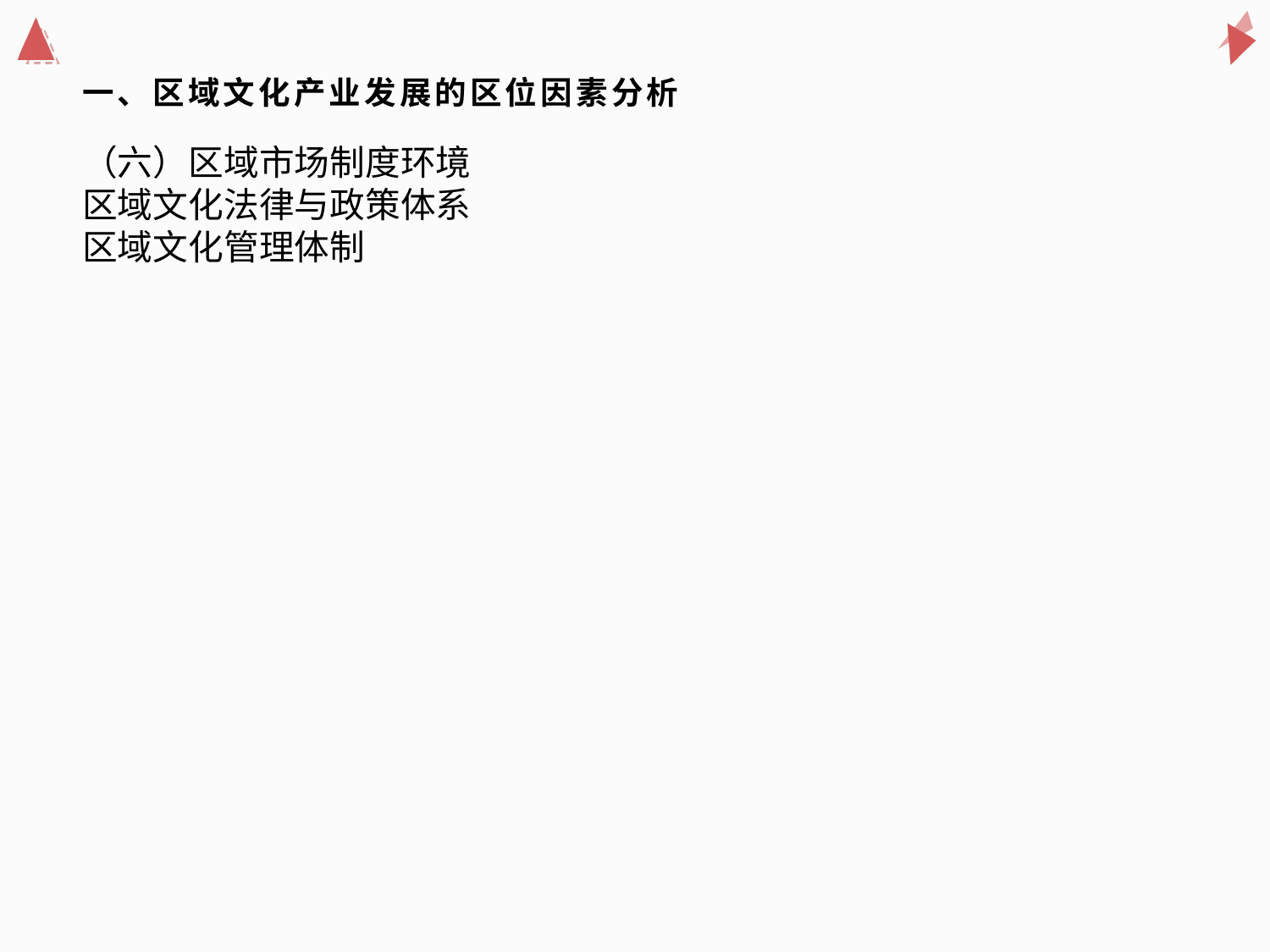

（六）区域市场制度环境
区域文化法律与政策体系
区域文化管理体制
# 一、区域文化产业发展的区位因素分析